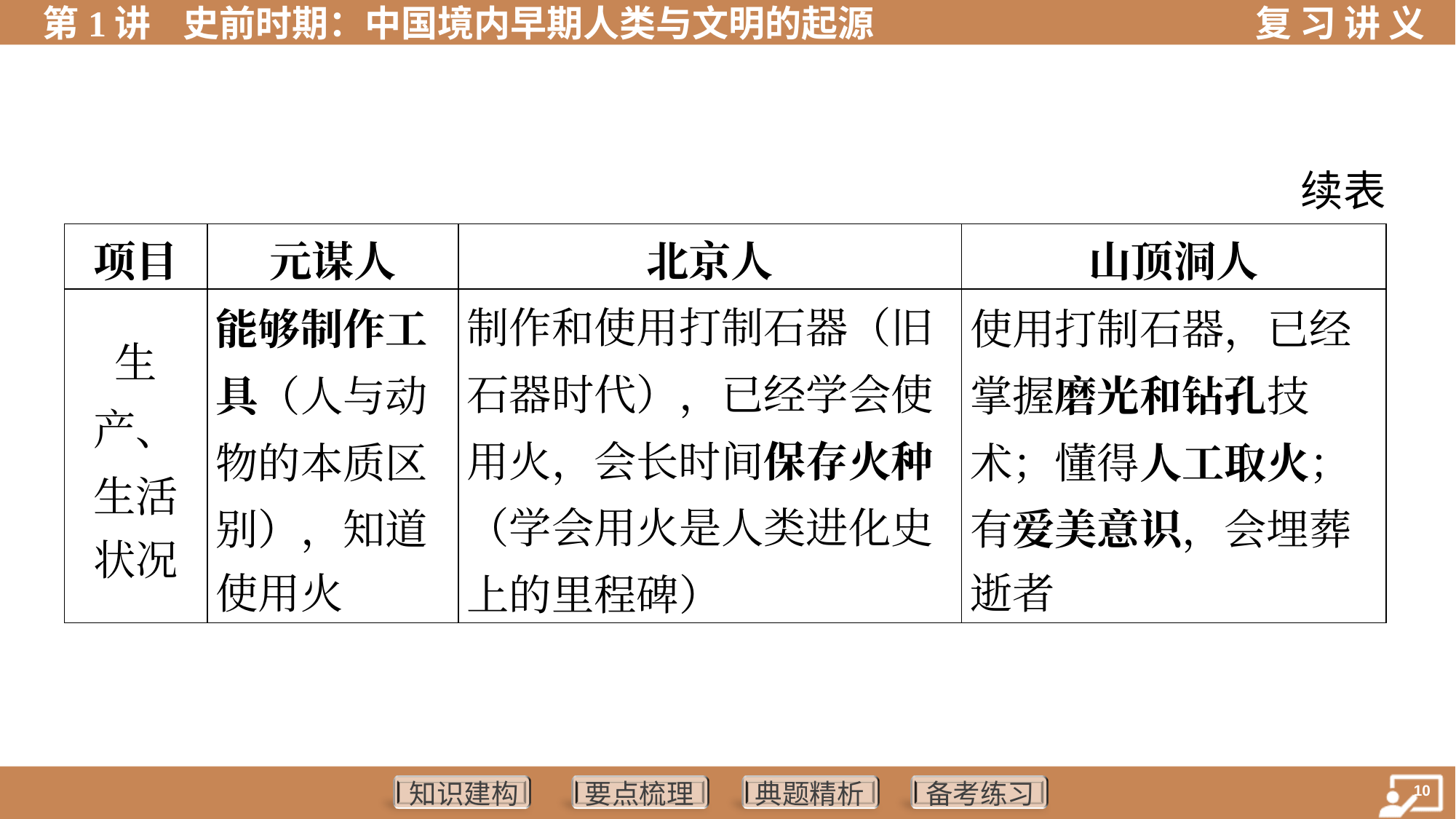

续表
| 项目 | 元谋人 | 北京人 | 山顶洞人 |
| --- | --- | --- | --- |
| 生 产、 生活 状况 | 能够制作工 具（人与动物的本质区 别），知道 使用火 | 制作和使用打制石器（旧石器时代），已经学会使用火，会长时间保存火种（学会用火是人类进化史上的里程碑） | 使用打制石器，已经 掌握磨光和钻孔技 术；懂得人工取火； 有爱美意识，会埋葬 逝者 |